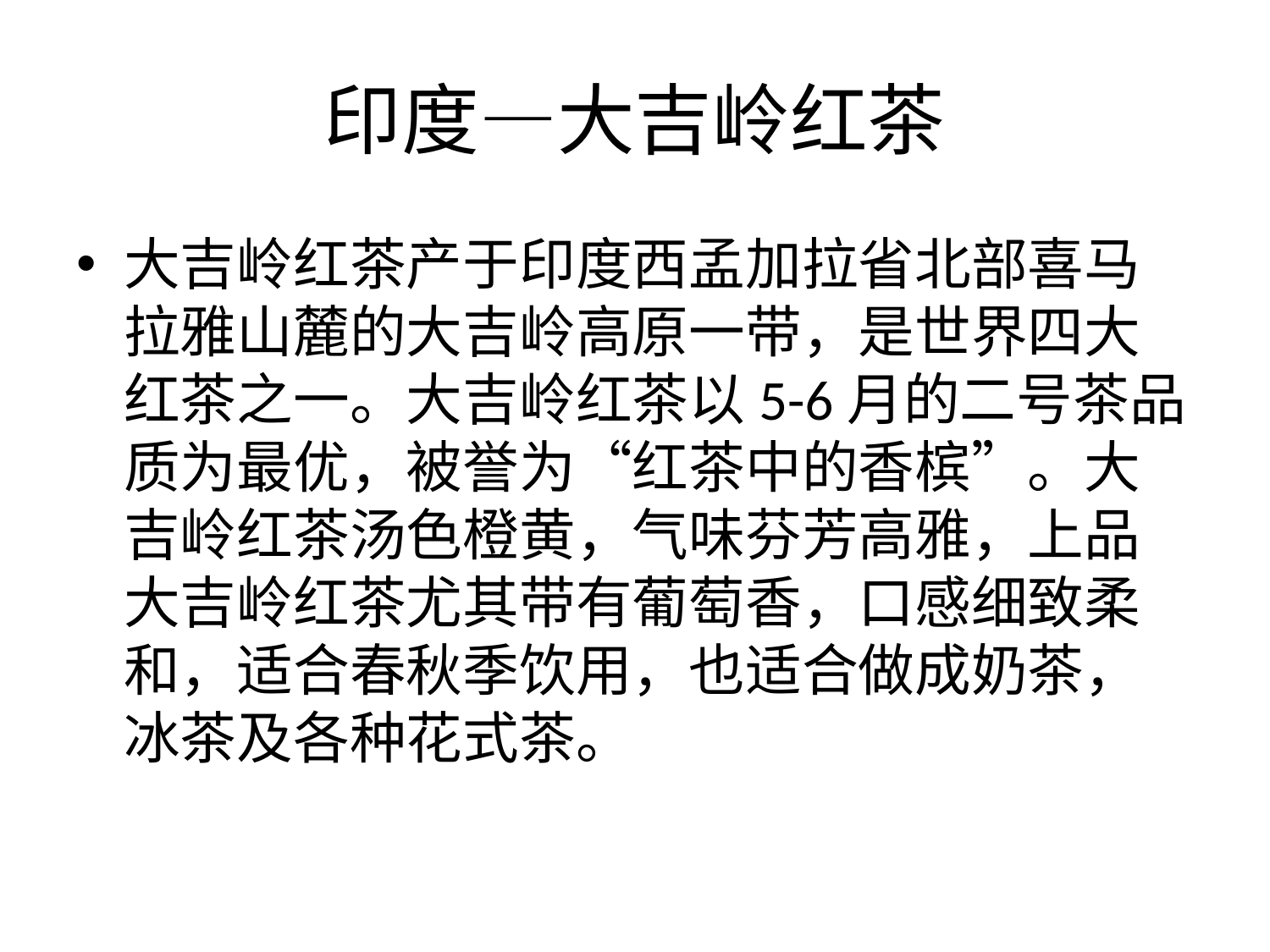

# 印度—大吉岭红茶
大吉岭红茶产于印度西孟加拉省北部喜马拉雅山麓的大吉岭高原一带，是世界四大红茶之一。大吉岭红茶以5-6月的二号茶品质为最优，被誉为“红茶中的香槟”。大吉岭红茶汤色橙黄，气味芬芳高雅，上品大吉岭红茶尤其带有葡萄香，口感细致柔和，适合春秋季饮用，也适合做成奶茶，冰茶及各种花式茶。